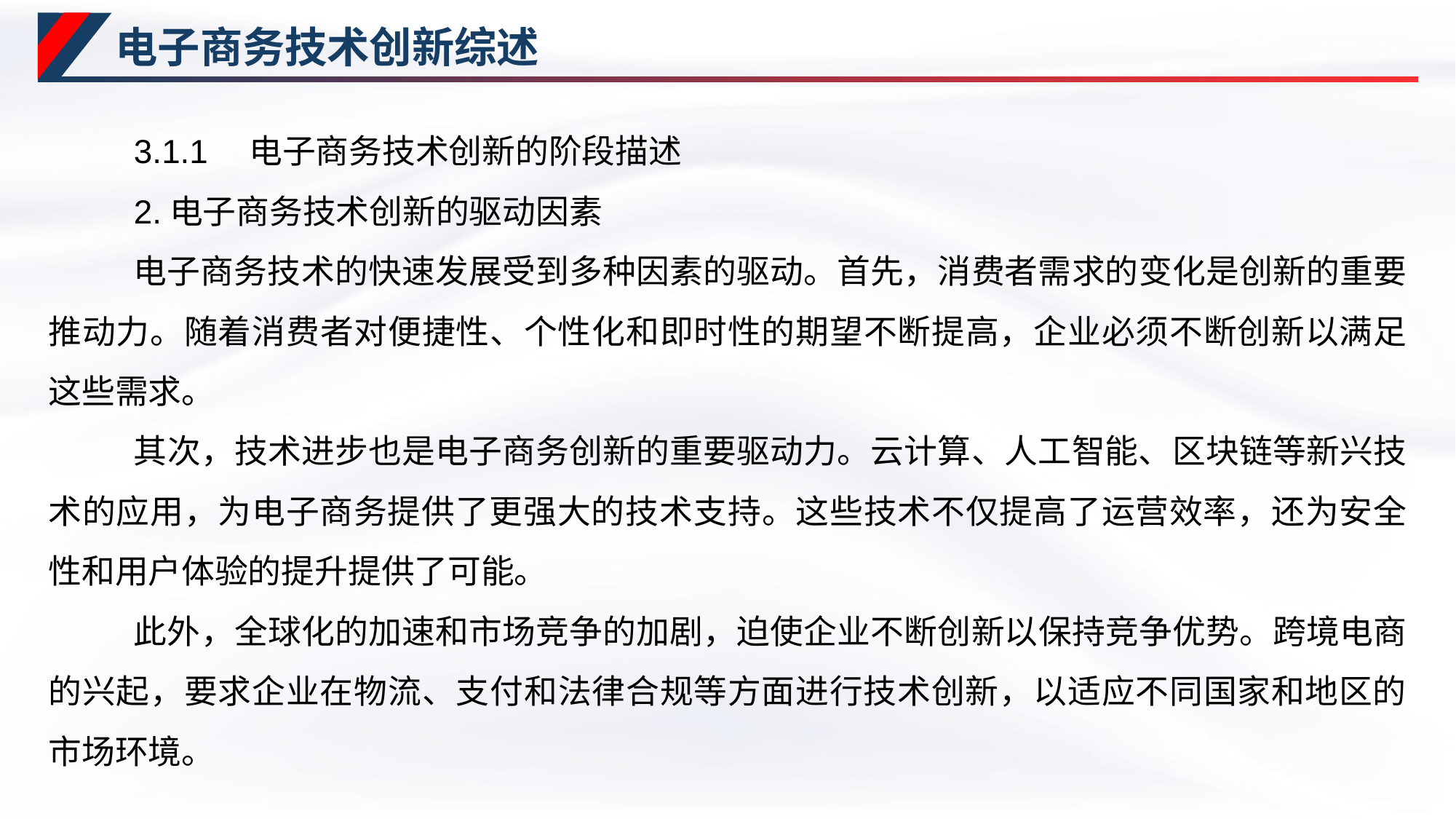

# 电子商务技术创新综述
3.1.1　电子商务技术创新的阶段描述
2.电子商务技术创新的驱动因素
电子商务技术的快速发展受到多种因素的驱动。首先，消费者需求的变化是创新的重要推动力。随着消费者对便捷性、个性化和即时性的期望不断提高，企业必须不断创新以满足这些需求。
其次，技术进步也是电子商务创新的重要驱动力。云计算、人工智能、区块链等新兴技术的应用，为电子商务提供了更强大的技术支持。这些技术不仅提高了运营效率，还为安全性和用户体验的提升提供了可能。
此外，全球化的加速和市场竞争的加剧，迫使企业不断创新以保持竞争优势。跨境电商的兴起，要求企业在物流、支付和法律合规等方面进行技术创新，以适应不同国家和地区的市场环境。